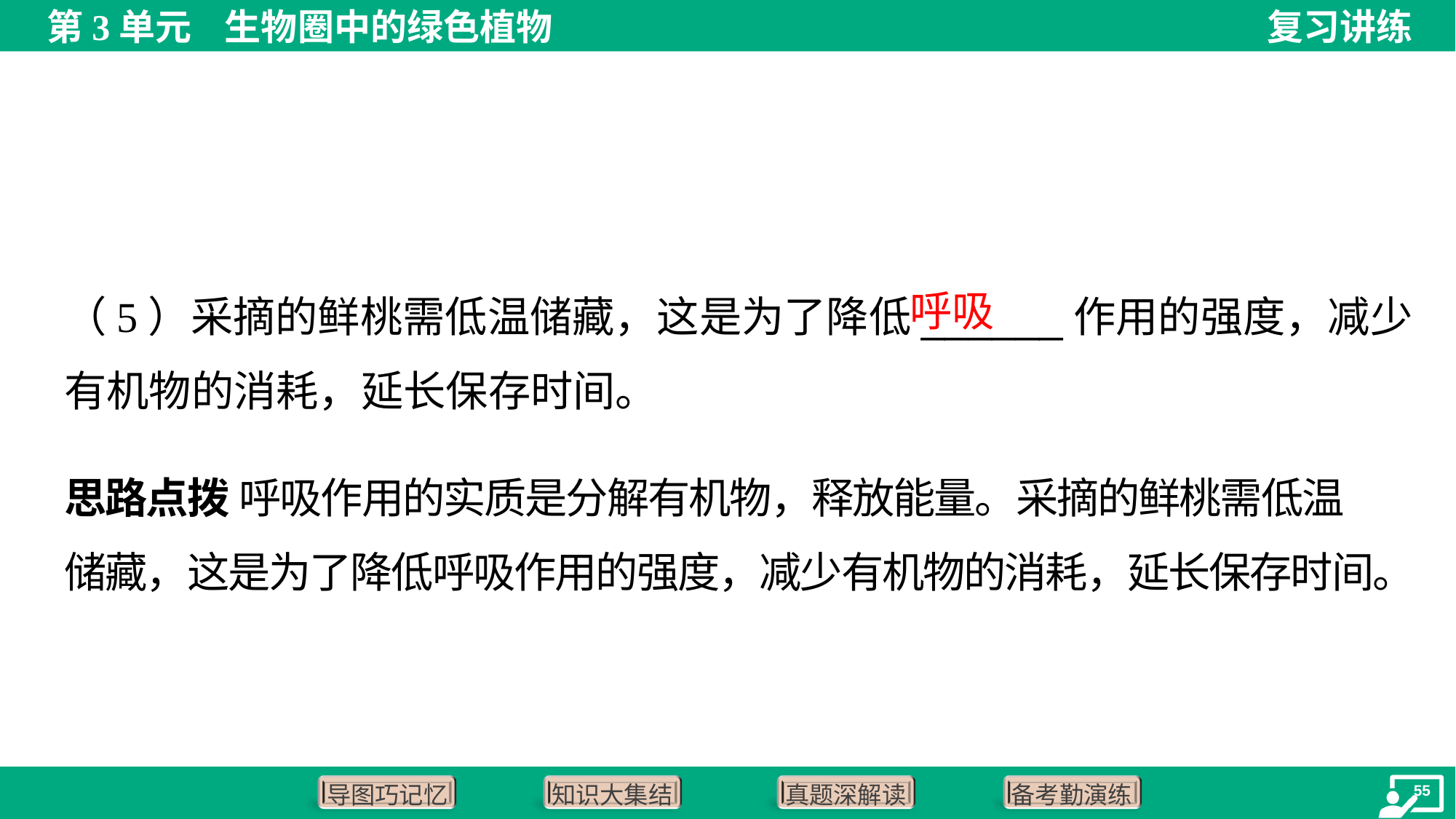

呼吸
（5）采摘的鲜桃需低温储藏，这是为了降低______作用的强度，减少
有机物的消耗，延长保存时间。
思路点拨 呼吸作用的实质是分解有机物，释放能量。采摘的鲜桃需低温
储藏，这是为了降低呼吸作用的强度，减少有机物的消耗，延长保存时间。